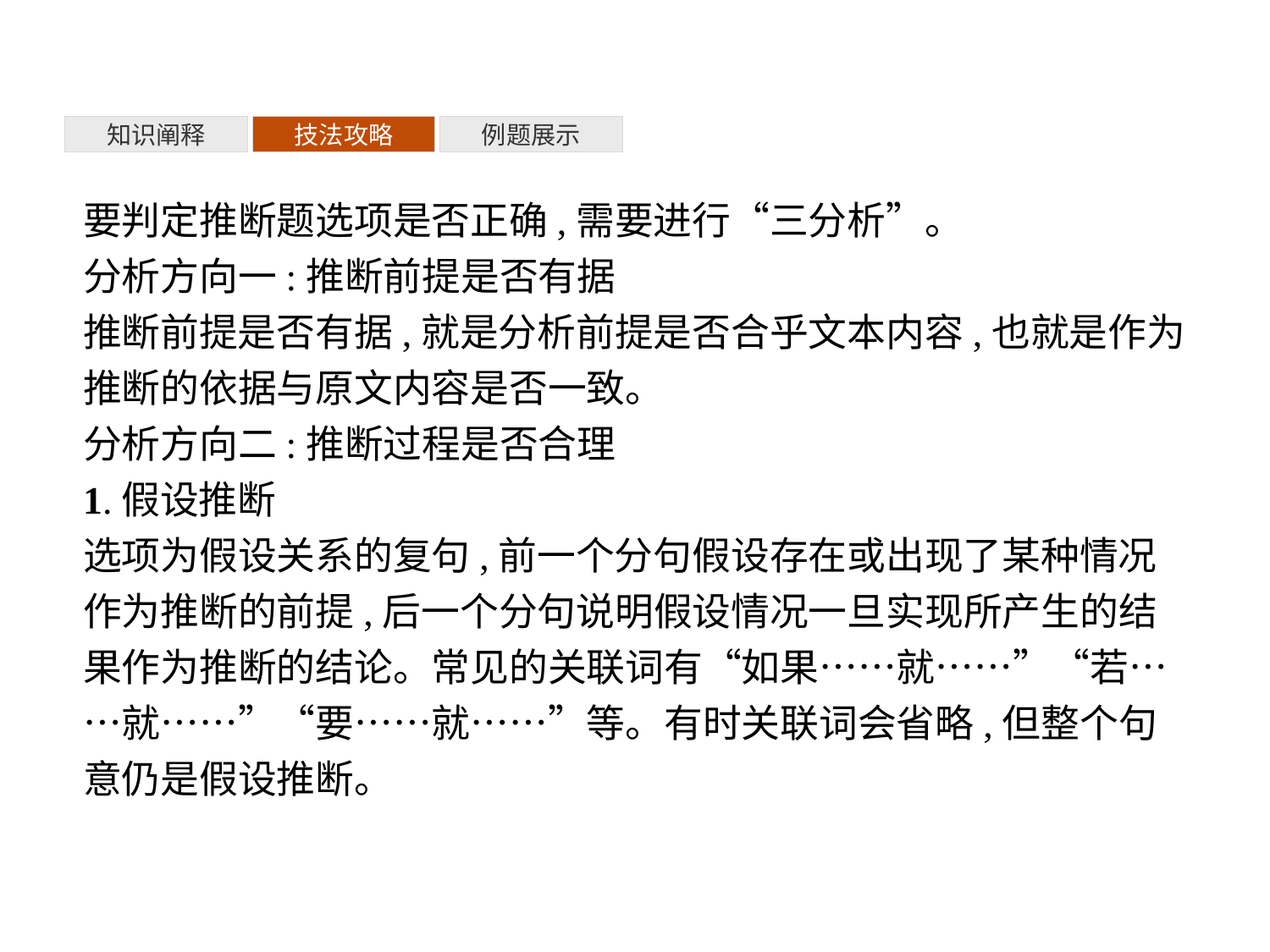

知识阐释
技法攻略
例题展示
要判定推断题选项是否正确,需要进行“三分析”。
分析方向一:推断前提是否有据
推断前提是否有据,就是分析前提是否合乎文本内容,也就是作为推断的依据与原文内容是否一致。
分析方向二:推断过程是否合理
1.假设推断
选项为假设关系的复句,前一个分句假设存在或出现了某种情况作为推断的前提,后一个分句说明假设情况一旦实现所产生的结果作为推断的结论。常见的关联词有“如果……就……”“若……就……”“要……就……”等。有时关联词会省略,但整个句意仍是假设推断。